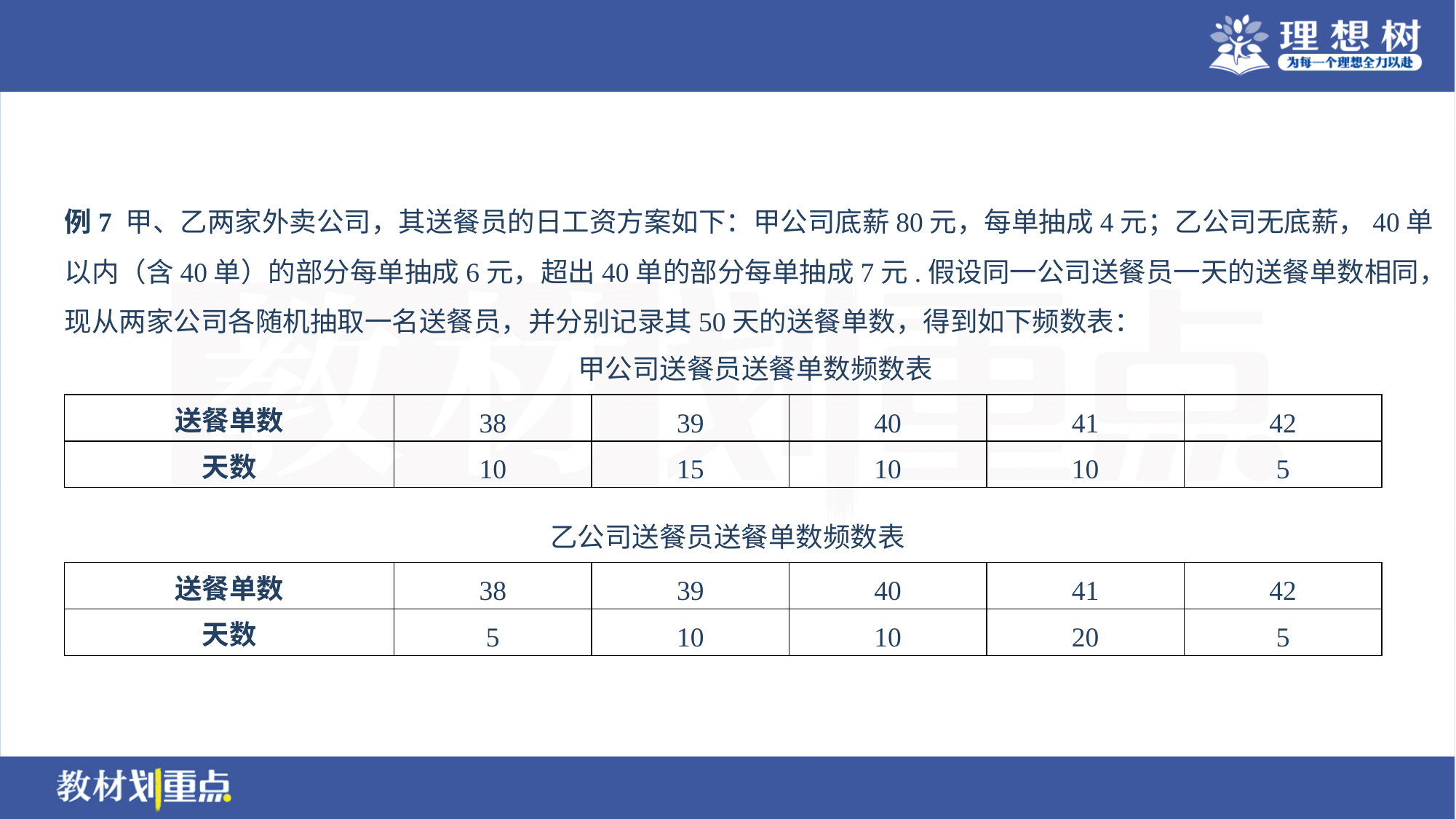

例7 甲、乙两家外卖公司，其送餐员的日工资方案如下：甲公司底薪80元，每单抽成4元；乙公司无底薪，40单
以内（含40单）的部分每单抽成6元，超出40单的部分每单抽成7元.假设同一公司送餐员一天的送餐单数相同，
现从两家公司各随机抽取一名送餐员，并分别记录其50天的送餐单数，得到如下频数表：
甲公司送餐员送餐单数频数表
| 送餐单数 | 38 | 39 | 40 | 41 | 42 |
| --- | --- | --- | --- | --- | --- |
| 天数 | 10 | 15 | 10 | 10 | 5 |
乙公司送餐员送餐单数频数表
| 送餐单数 | 38 | 39 | 40 | 41 | 42 |
| --- | --- | --- | --- | --- | --- |
| 天数 | 5 | 10 | 10 | 20 | 5 |